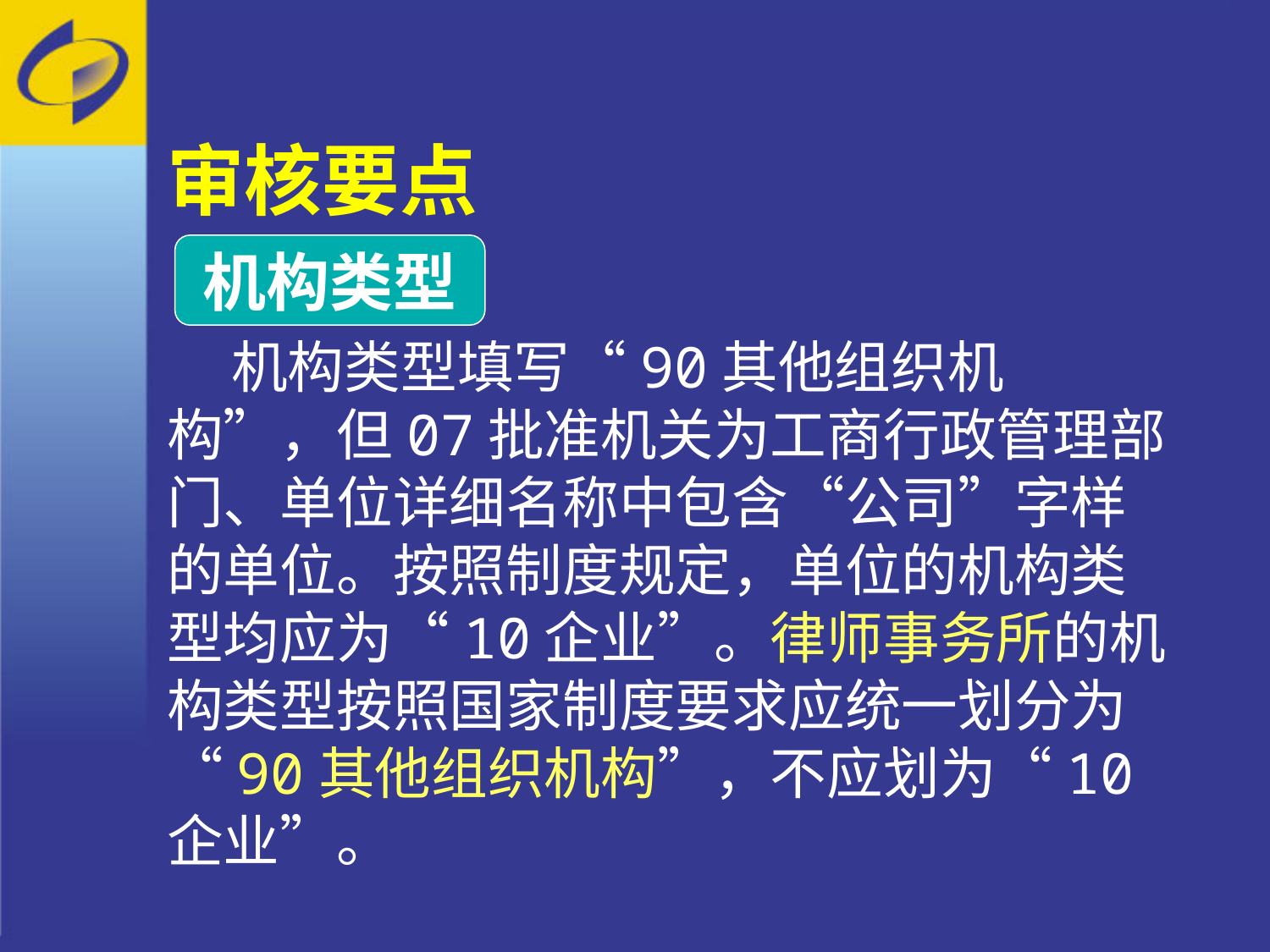

审核要点
机构类型
    机构类型填写“90其他组织机构”，但07批准机关为工商行政管理部门、单位详细名称中包含“公司”字样的单位。按照制度规定，单位的机构类型均应为“10企业”。律师事务所的机构类型按照国家制度要求应统一划分为“90其他组织机构”，不应划为“10企业”。